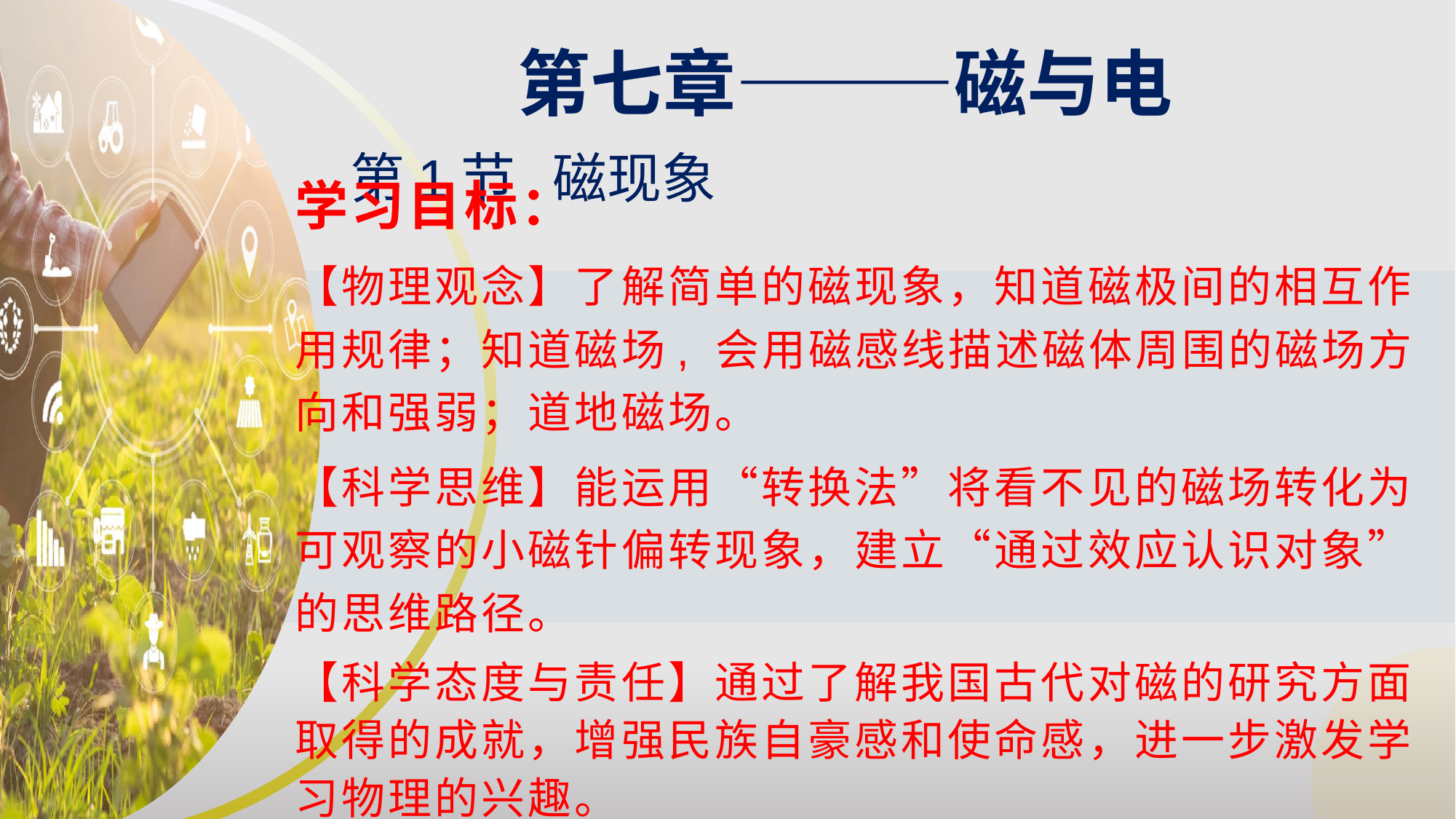

第七章———磁与电
第1节   磁现象

学习目标：
【物理观念】了解简单的磁现象，知道磁极间的相互作用规律；知道磁场, 会用磁感线描述磁体周围的磁场方向和强弱；道地磁场。
【科学思维】能运用“转换法”将看不见的磁场转化为可观察的小磁针偏转现象，建立“通过效应认识对象”的思维路径。
【科学态度与责任】通过了解我国古代对磁的研究方面取得的成就，增强民族自豪感和使命感，进一步激发学习物理的兴趣。